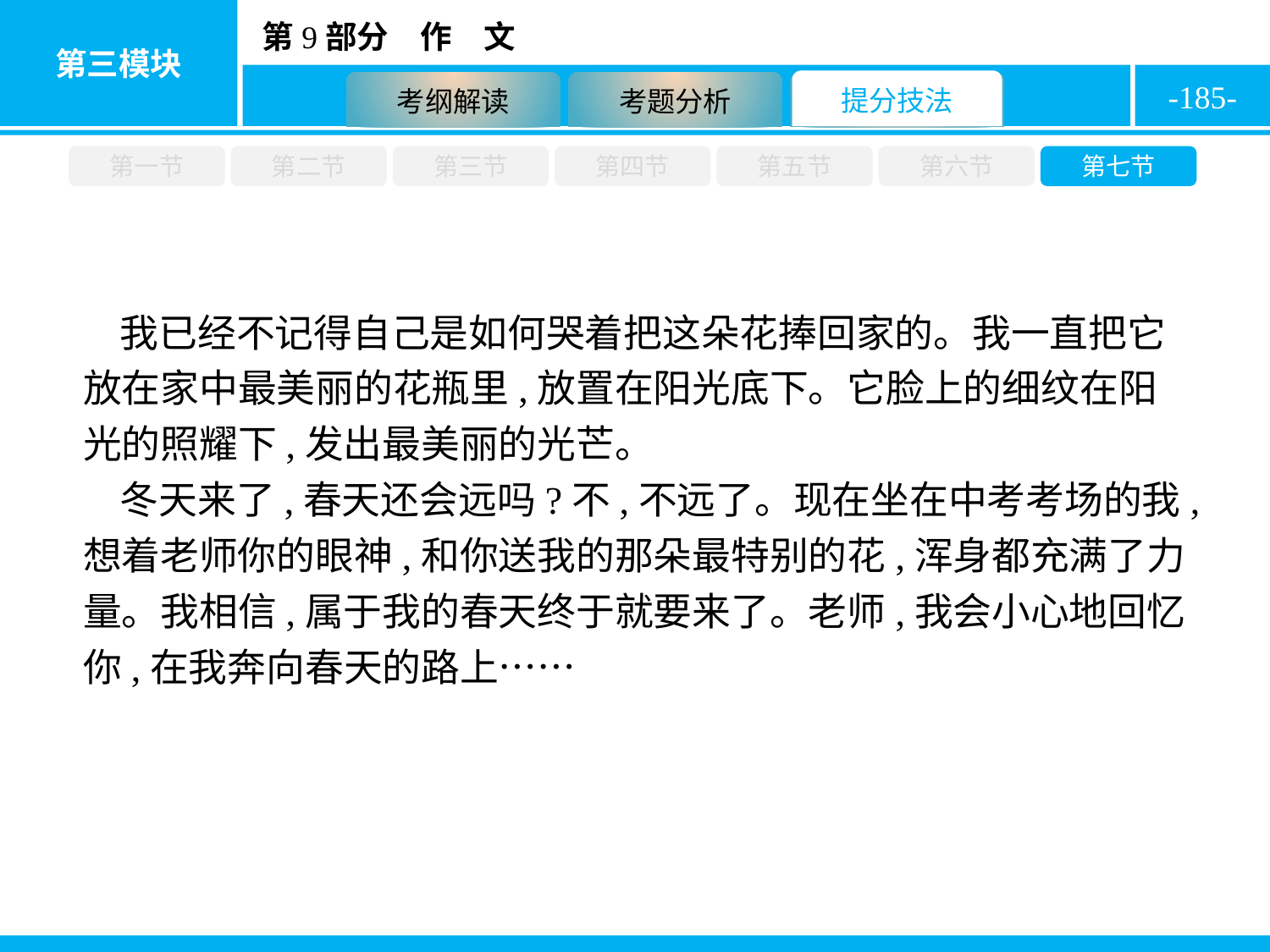

-185-
第一节
第二节
第三节
第四节
第五节
第六节
第七节
我已经不记得自己是如何哭着把这朵花捧回家的。我一直把它放在家中最美丽的花瓶里,放置在阳光底下。它脸上的细纹在阳光的照耀下,发出最美丽的光芒。
冬天来了,春天还会远吗?不,不远了。现在坐在中考考场的我,想着老师你的眼神,和你送我的那朵最特别的花,浑身都充满了力量。我相信,属于我的春天终于就要来了。老师,我会小心地回忆你,在我奔向春天的路上……